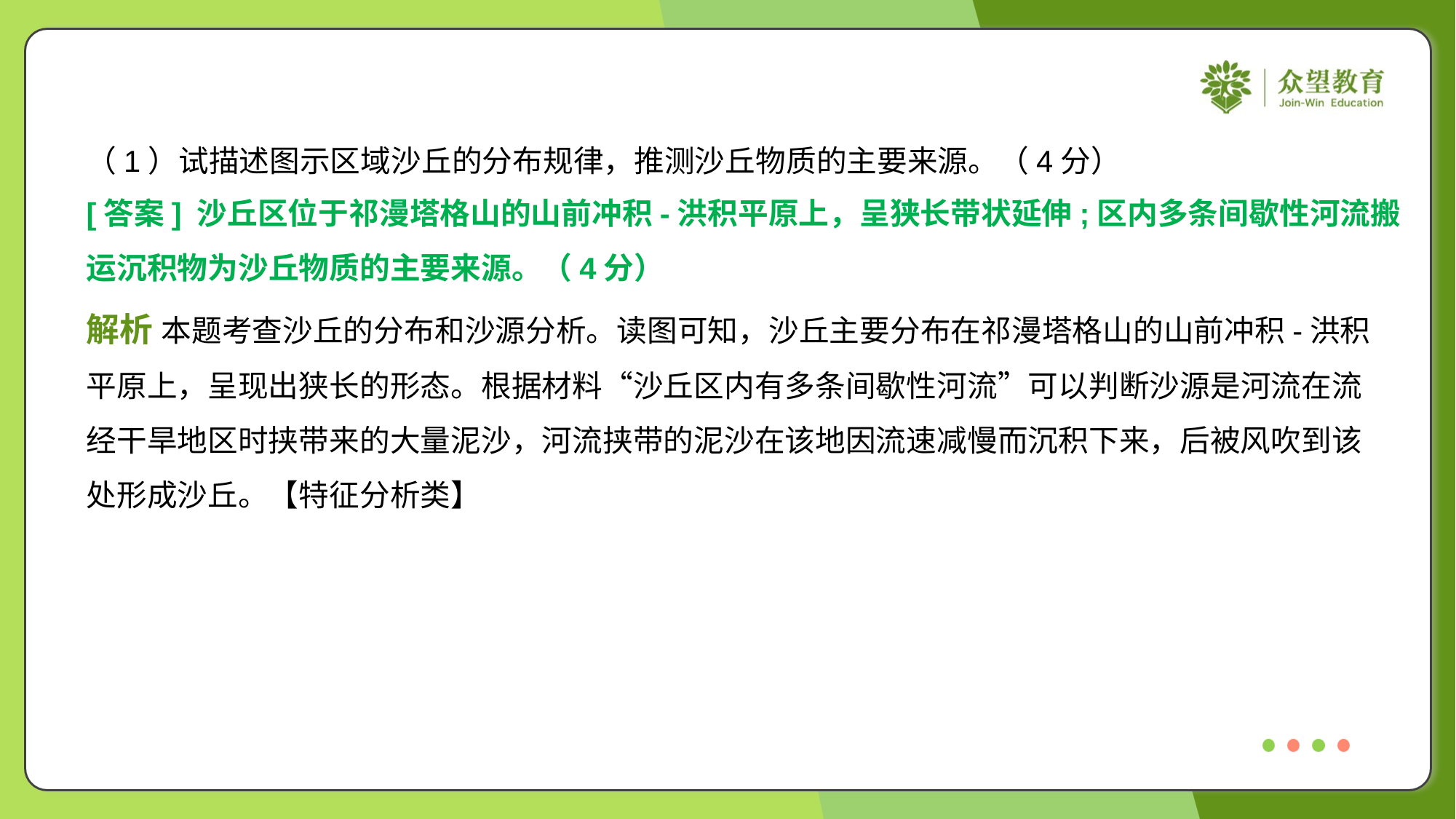

（1）试描述图示区域沙丘的分布规律，推测沙丘物质的主要来源。（4分）
[答案] 沙丘区位于祁漫塔格山的山前冲积-洪积平原上，呈狭长带状延伸;区内多条间歇性河流搬
运沉积物为沙丘物质的主要来源。（4分）
解析 本题考查沙丘的分布和沙源分析。读图可知，沙丘主要分布在祁漫塔格山的山前冲积-洪积
平原上，呈现出狭长的形态。根据材料“沙丘区内有多条间歇性河流”可以判断沙源是河流在流
经干旱地区时挟带来的大量泥沙，河流挟带的泥沙在该地因流速减慢而沉积下来，后被风吹到该
处形成沙丘。【特征分析类】